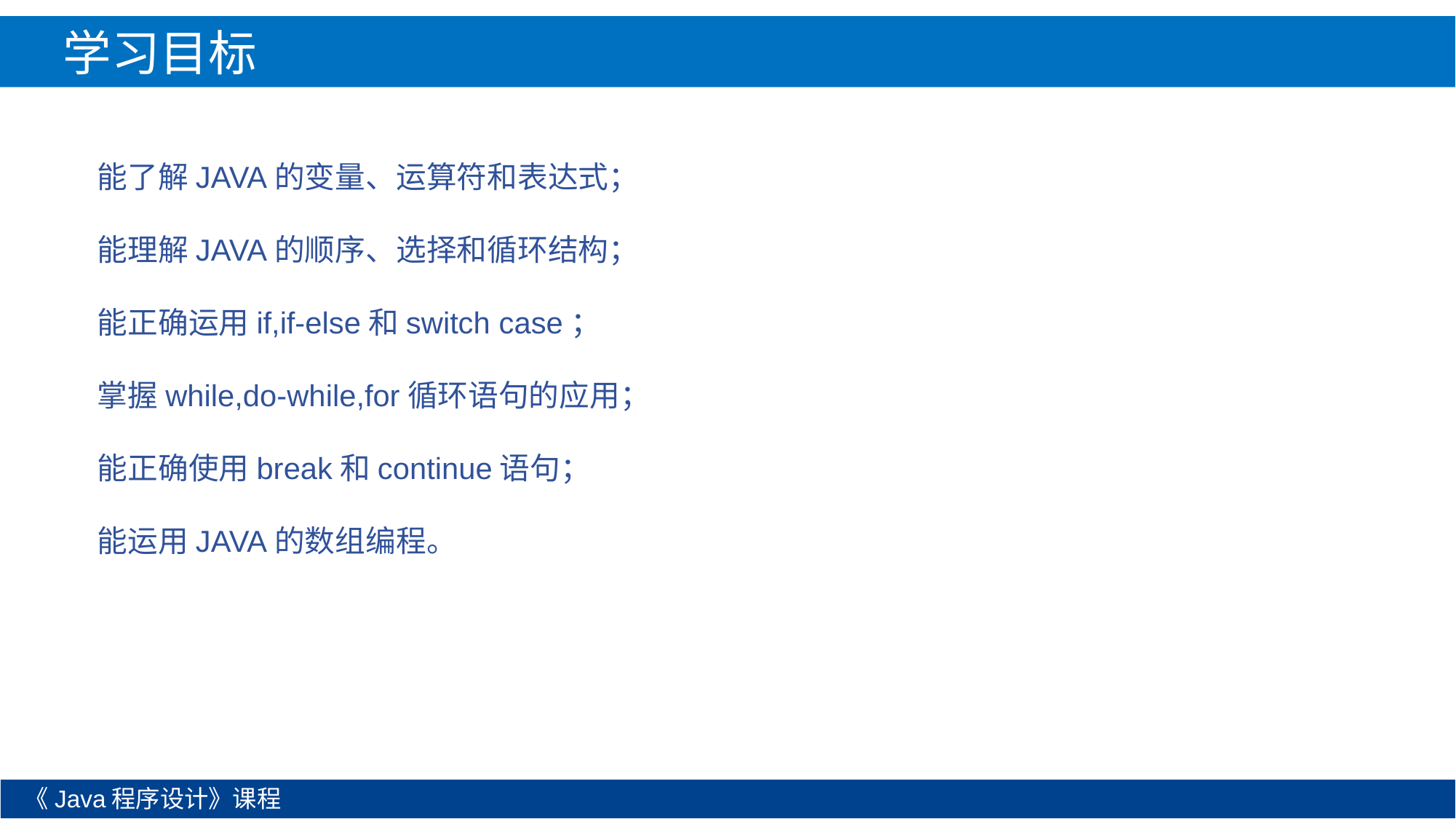

学习目标
能了解JAVA的变量、运算符和表达式；
能理解JAVA的顺序、选择和循环结构；
能正确运用if,if-else和switch case；
掌握while,do-while,for循环语句的应用；
能正确使用break和continue语句；
能运用JAVA的数组编程。
《Java程序设计》课程